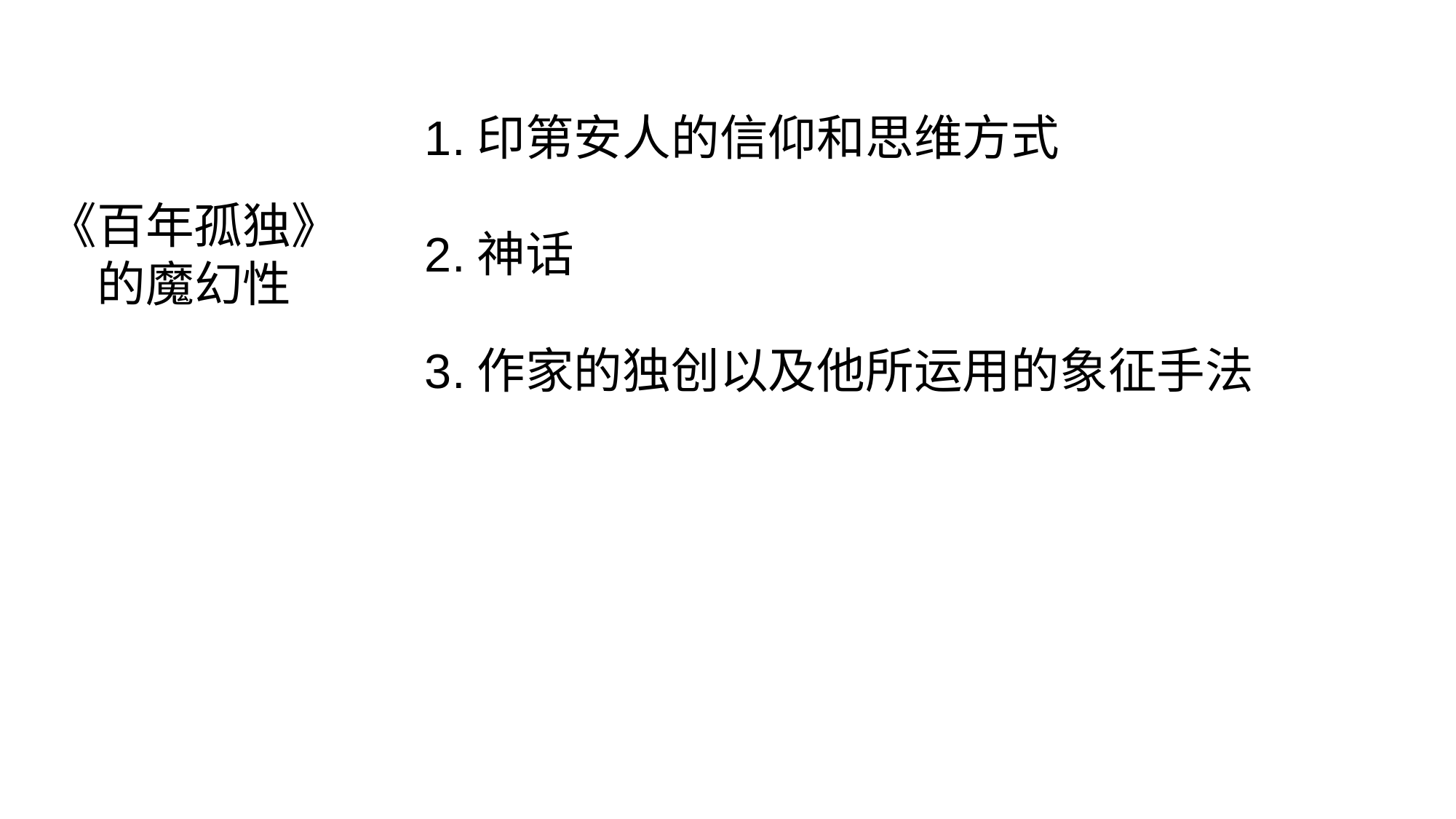

1.印第安人的信仰和思维方式

2.神话

3.作家的独创以及他所运用的象征手法
《百年孤独》
的魔幻性